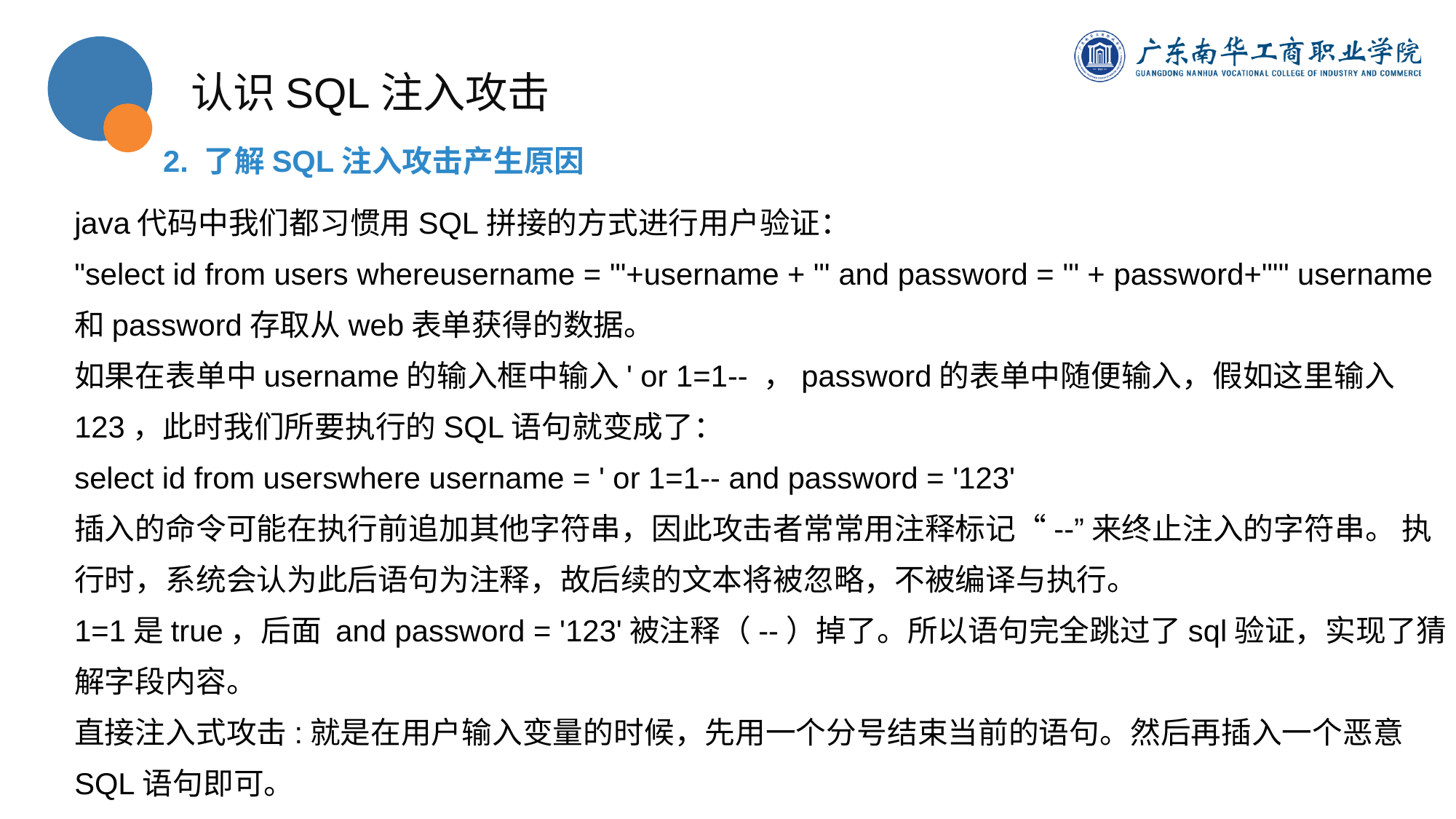

认识SQL注入攻击

2. 了解SQL注入攻击产生原因
java代码中我们都习惯用SQL拼接的方式进行用户验证：
"select id from users whereusername = '"+username + "' and password = '" + password+"'" username和password存取从web表单获得的数据。
如果在表单中username的输入框中输入' or 1=1-- ，password的表单中随便输入，假如这里输入123，此时我们所要执行的SQL语句就变成了：
select id from userswhere username = ' or 1=1-- and password = '123'
插入的命令可能在执行前追加其他字符串，因此攻击者常常用注释标记“--”来终止注入的字符串。 执行时，系统会认为此后语句为注释，故后续的文本将被忽略，不被编译与执行。
1=1是true，后面 and password = '123'被注释（--）掉了。所以语句完全跳过了sql验证，实现了猜解字段内容。
直接注入式攻击:就是在用户输入变量的时候，先用一个分号结束当前的语句。然后再插入一个恶意SQL语句即可。